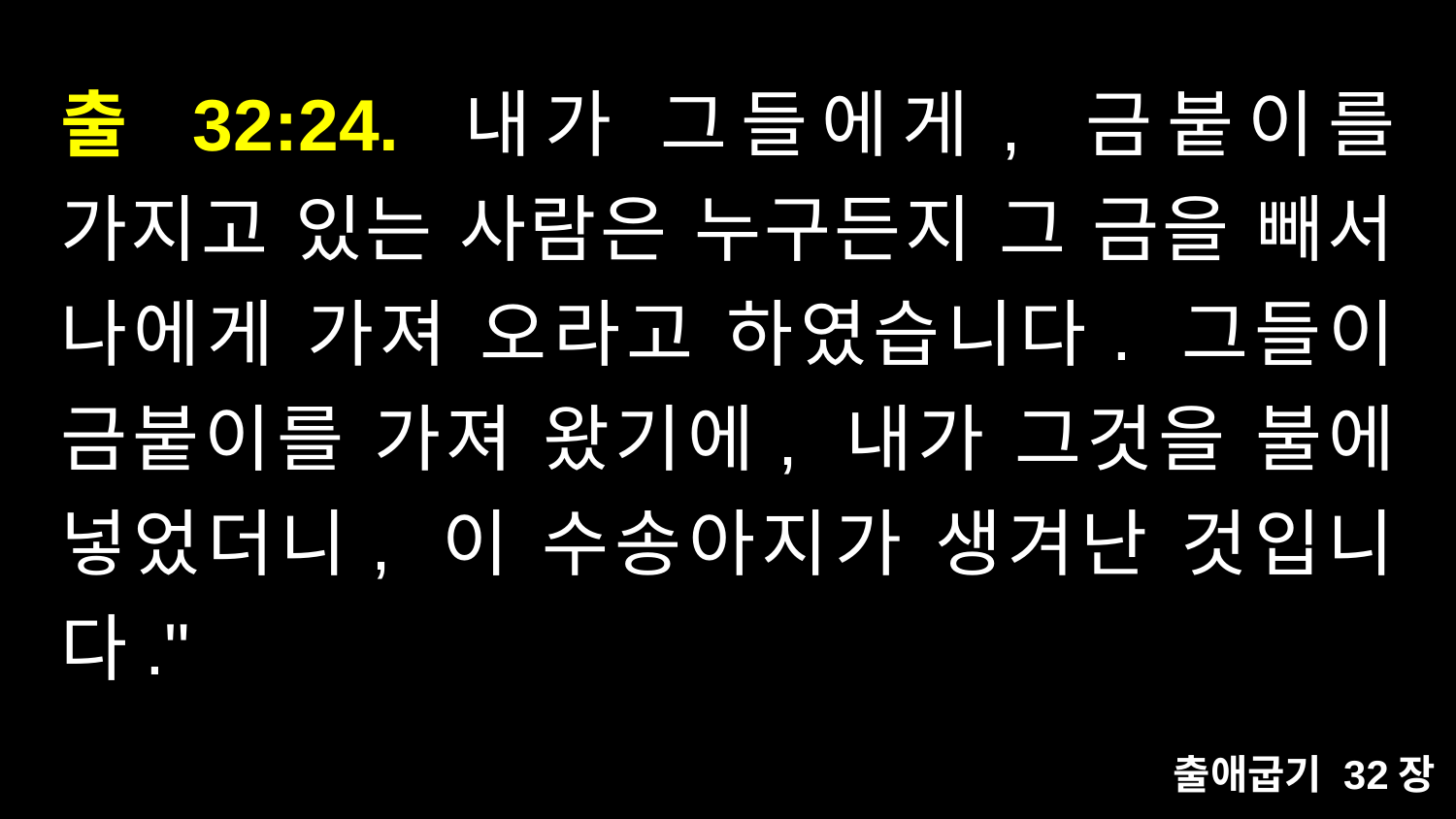

# 출 32:24. 내가 그들에게, 금붙이를 가지고 있는 사람은 누구든지 그 금을 빼서 나에게 가져 오라고 하였습니다. 그들이 금붙이를 가져 왔기에, 내가 그것을 불에 넣었더니, 이 수송아지가 생겨난 것입니다."
출애굽기 32장